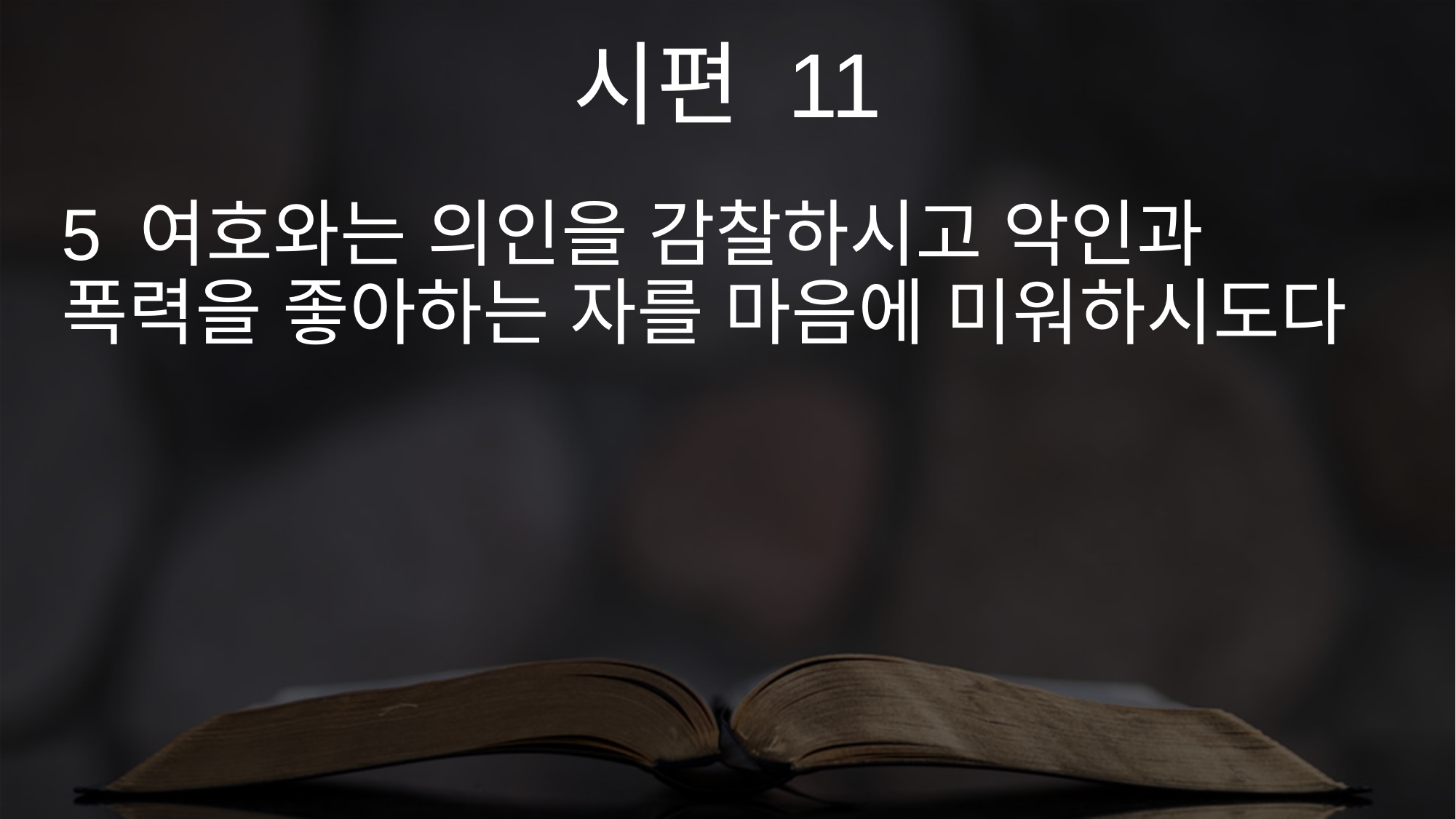

시편 11
5 여호와는 의인을 감찰하시고 악인과 폭력을 좋아하는 자를 마음에 미워하시도다